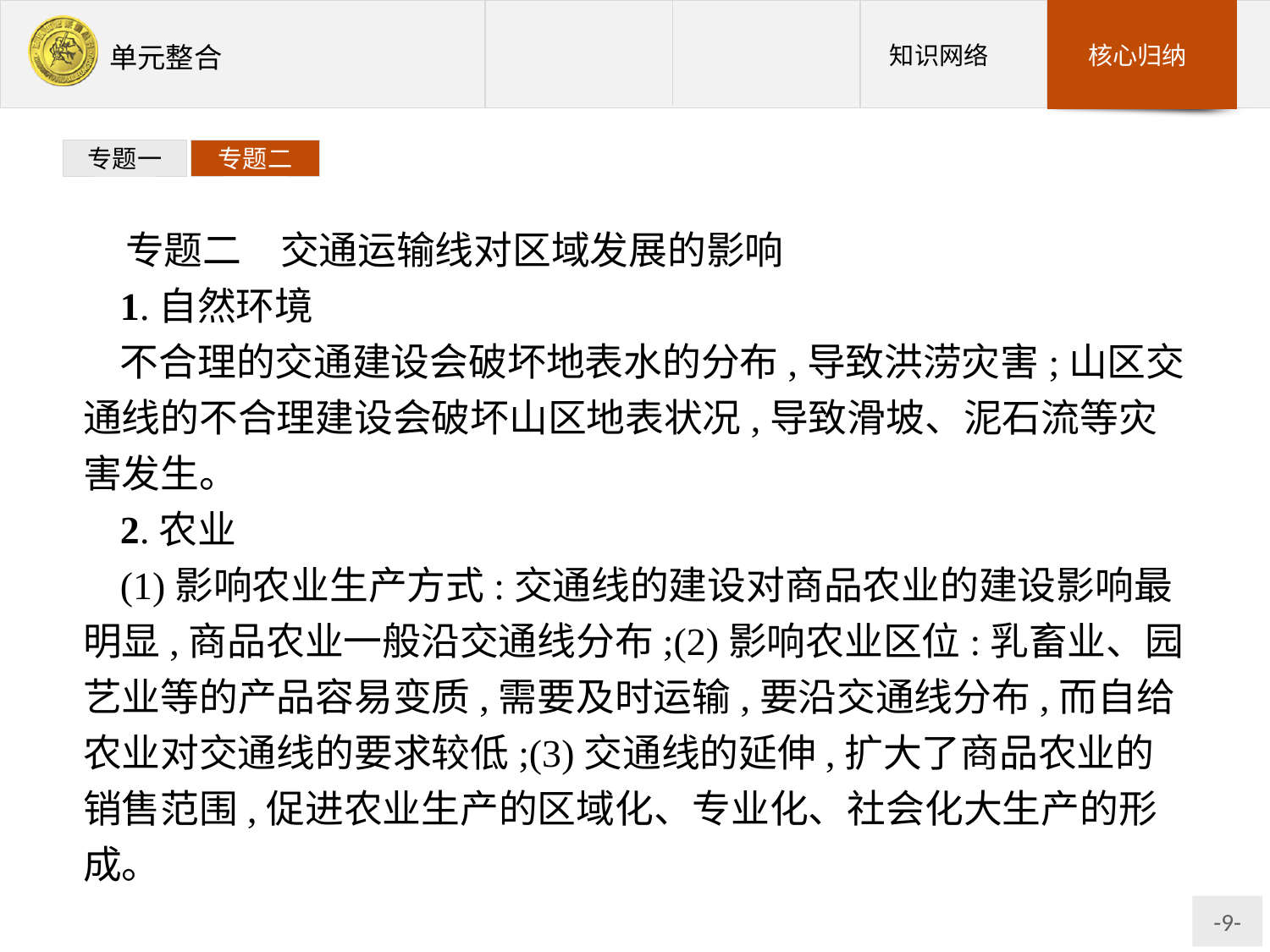

专题一
专题二
专题二　交通运输线对区域发展的影响
1.自然环境
不合理的交通建设会破坏地表水的分布,导致洪涝灾害;山区交通线的不合理建设会破坏山区地表状况,导致滑坡、泥石流等灾害发生。
2.农业
(1)影响农业生产方式:交通线的建设对商品农业的建设影响最明显,商品农业一般沿交通线分布;(2)影响农业区位:乳畜业、园艺业等的产品容易变质,需要及时运输,要沿交通线分布,而自给农业对交通线的要求较低;(3)交通线的延伸,扩大了商品农业的销售范围,促进农业生产的区域化、专业化、社会化大生产的形成。